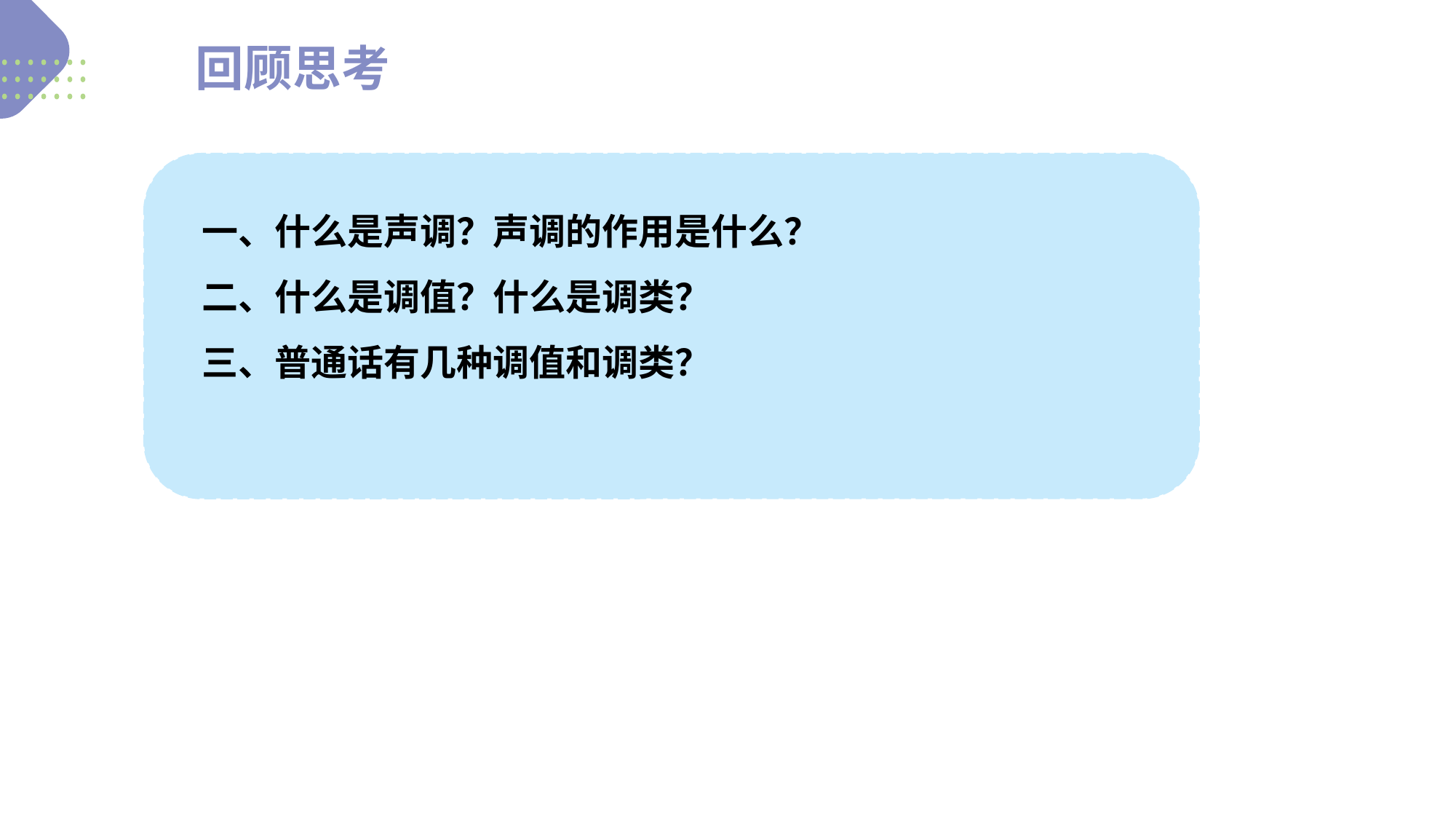

回顾思考

一、什么是声调？声调的作用是什么？
二、什么是调值？什么是调类？
三、普通话有几种调值和调类？